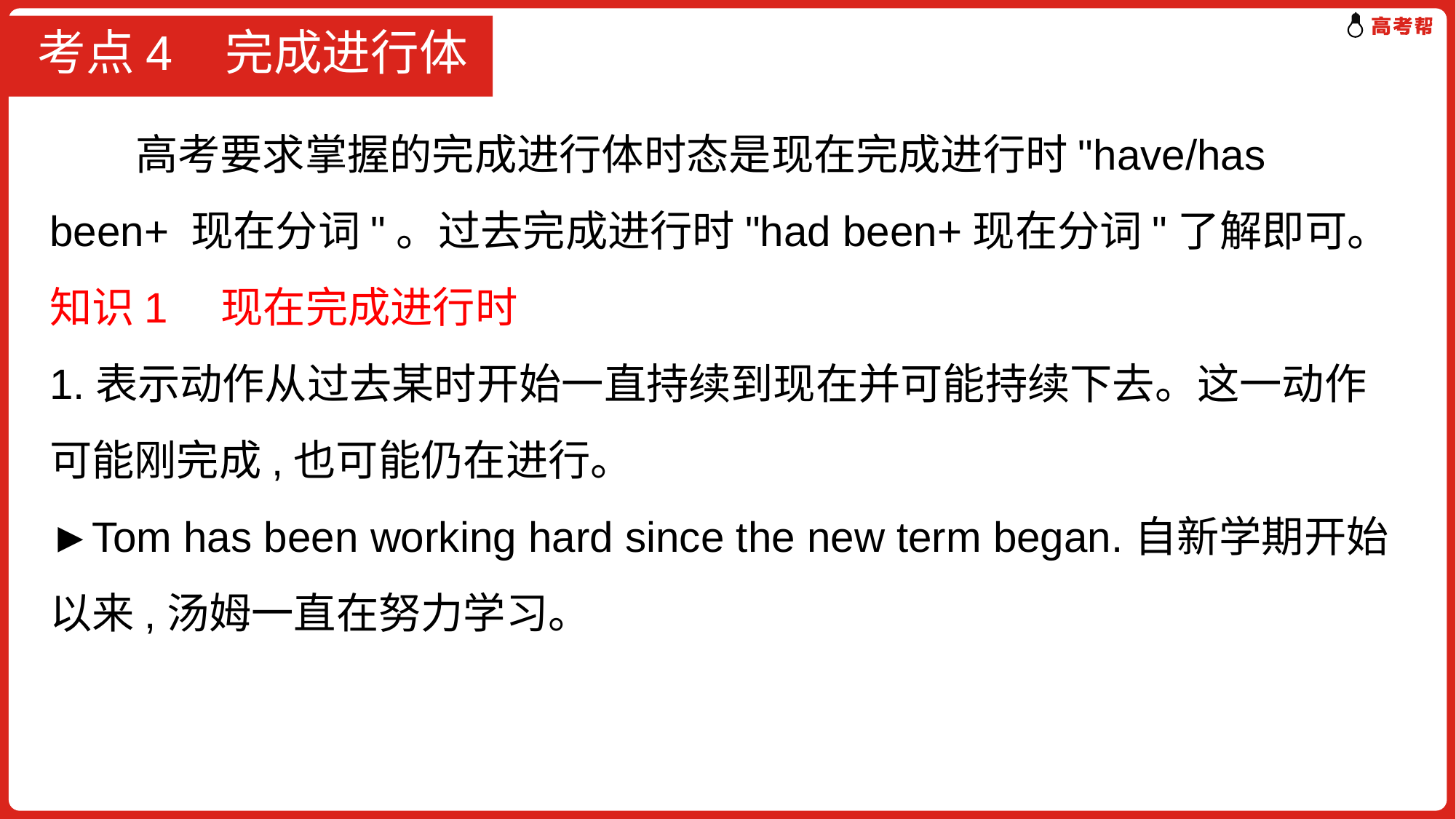

# 考点4   完成进行体
        高考要求掌握的完成进行体时态是现在完成进行时"have/has been+ 现在分词"。过去完成进行时"had been+现在分词"了解即可。
知识1　现在完成进行时
1.表示动作从过去某时开始一直持续到现在并可能持续下去。这一动作可能刚完成,也可能仍在进行。
►Tom has been working hard since the new term began.自新学期开始以来,汤姆一直在努力学习。